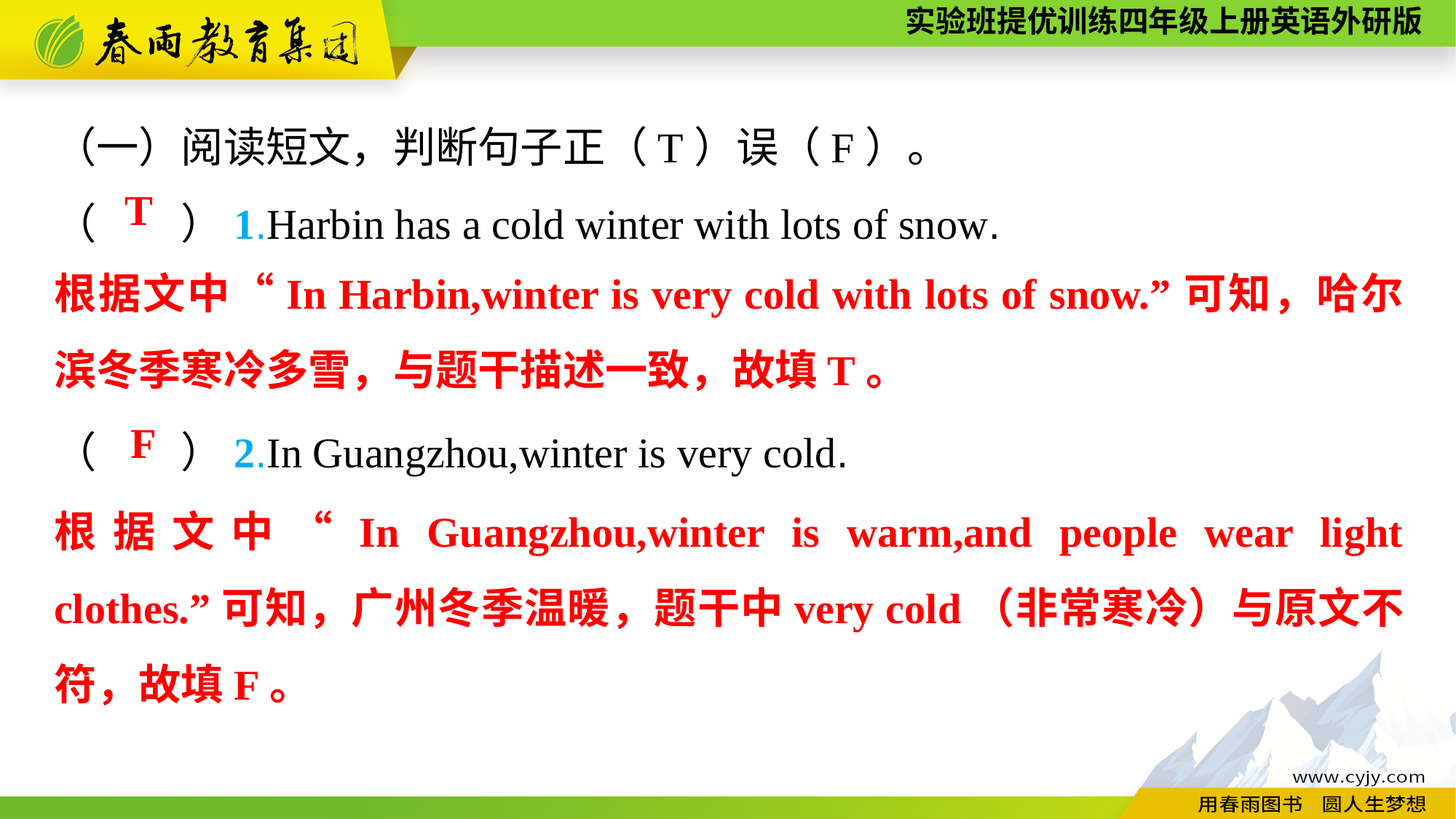

（一）阅读短文，判断句子正（T）误（F）。
（　　）1.Harbin has a cold winter with lots of snow.

（　　）2.In Guangzhou,winter is very cold.

T
根据文中“In Harbin,winter is very cold with lots of snow.”可知，哈尔滨冬季寒冷多雪，与题干描述一致，故填T。
F
根据文中“In Guangzhou,winter is warm,and people wear light clothes.”可知，广州冬季温暖，题干中very cold（非常寒冷）与原文不符，故填F。